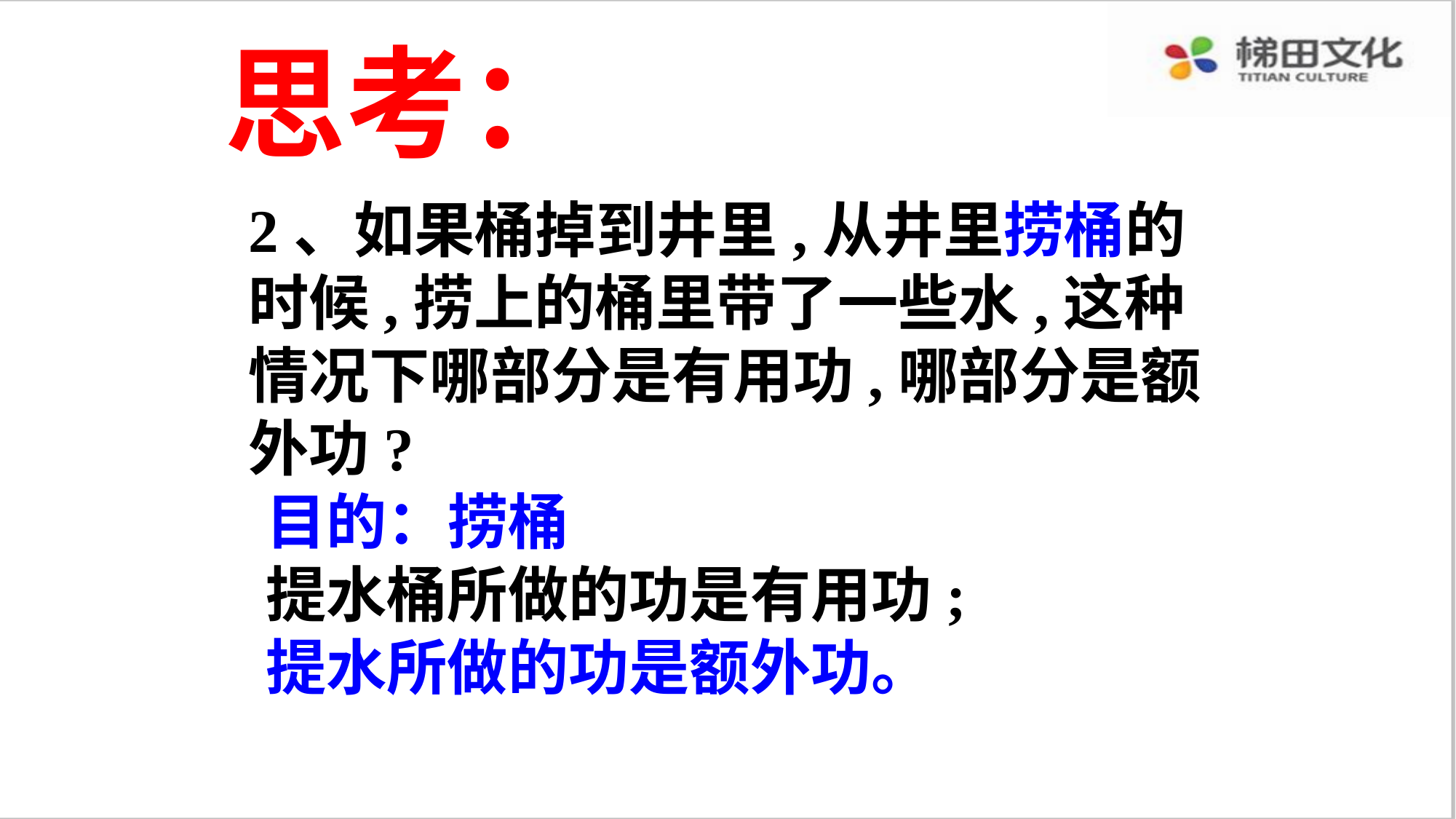

思考：

2、如果桶掉到井里,从井里捞桶的时候,捞上的桶里带了一些水,这种情况下哪部分是有用功,哪部分是额外功?
目的：捞桶
提水桶所做的功是有用功;
提水所做的功是额外功。